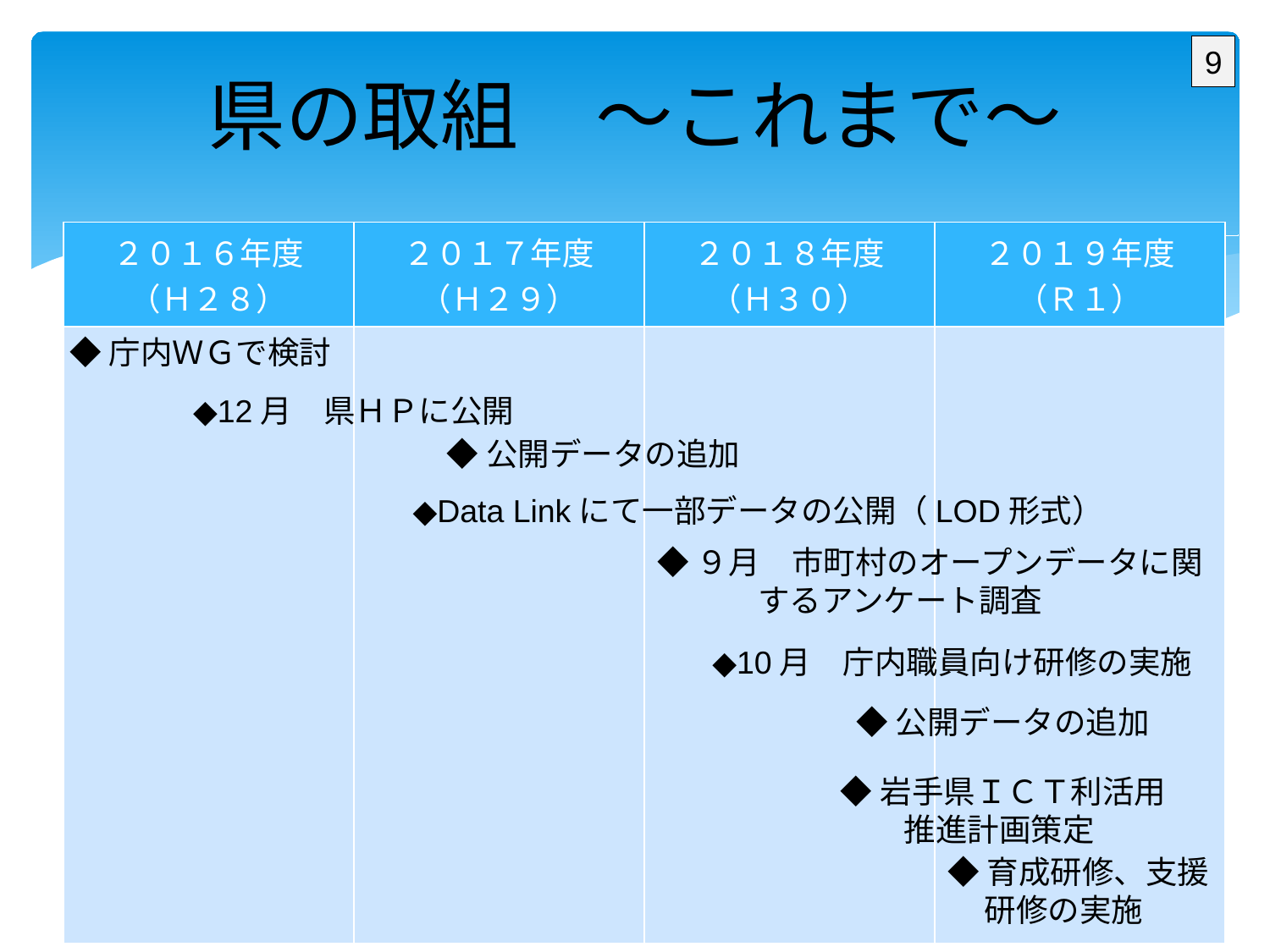

# 県の取組　～これまで～
9
| ２０１６年度 （Ｈ２８） | ２０１７年度 （Ｈ２９） | ２０１８年度 （Ｈ３０） | ２０１９年度 （Ｒ１） |
| --- | --- | --- | --- |
|  |  |  |  |
◆庁内ＷＧで検討
◆12月　県ＨＰに公開
◆公開データの追加
◆Data Linkにて一部データの公開（LOD形式）
◆９月　市町村のオープンデータに関するアンケート調査
◆10月　庁内職員向け研修の実施
◆公開データの追加
◆岩手県ＩＣＴ利活用
　　推進計画策定
◆育成研修、支援研修の実施